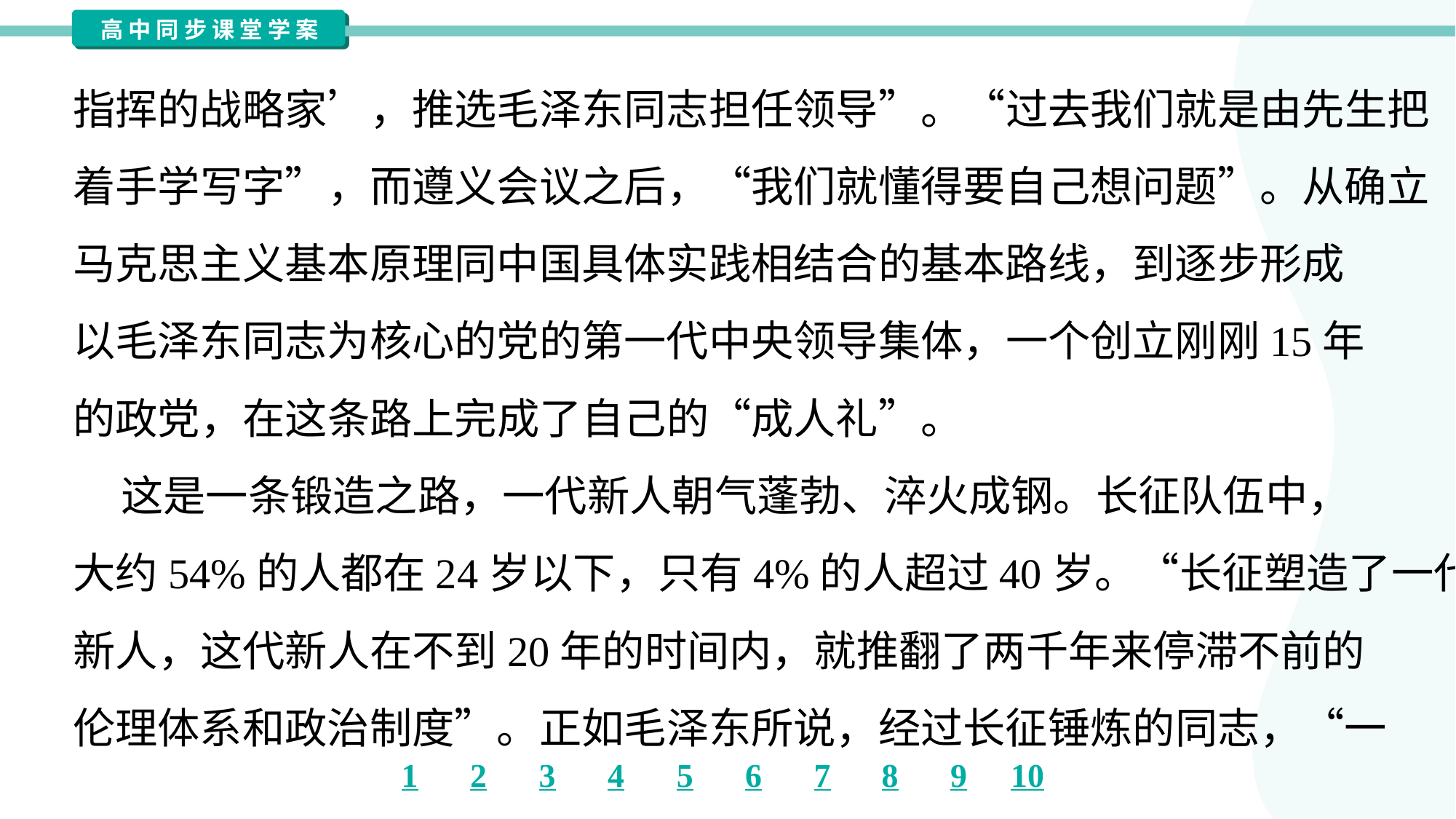

指挥的战略家’，推选毛泽东同志担任领导”。“过去我们就是由先生把
着手学写字”，而遵义会议之后，“我们就懂得要自己想问题”。从确立
马克思主义基本原理同中国具体实践相结合的基本路线，到逐步形成
以毛泽东同志为核心的党的第一代中央领导集体，一个创立刚刚15年
的政党，在这条路上完成了自己的“成人礼”。
    这是一条锻造之路，一代新人朝气蓬勃、淬火成钢。长征队伍中，
大约54%的人都在24岁以下，只有4%的人超过40岁。“长征塑造了一代
新人，这代新人在不到20年的时间内，就推翻了两千年来停滞不前的
伦理体系和政治制度”。正如毛泽东所说，经过长征锤炼的同志，“一